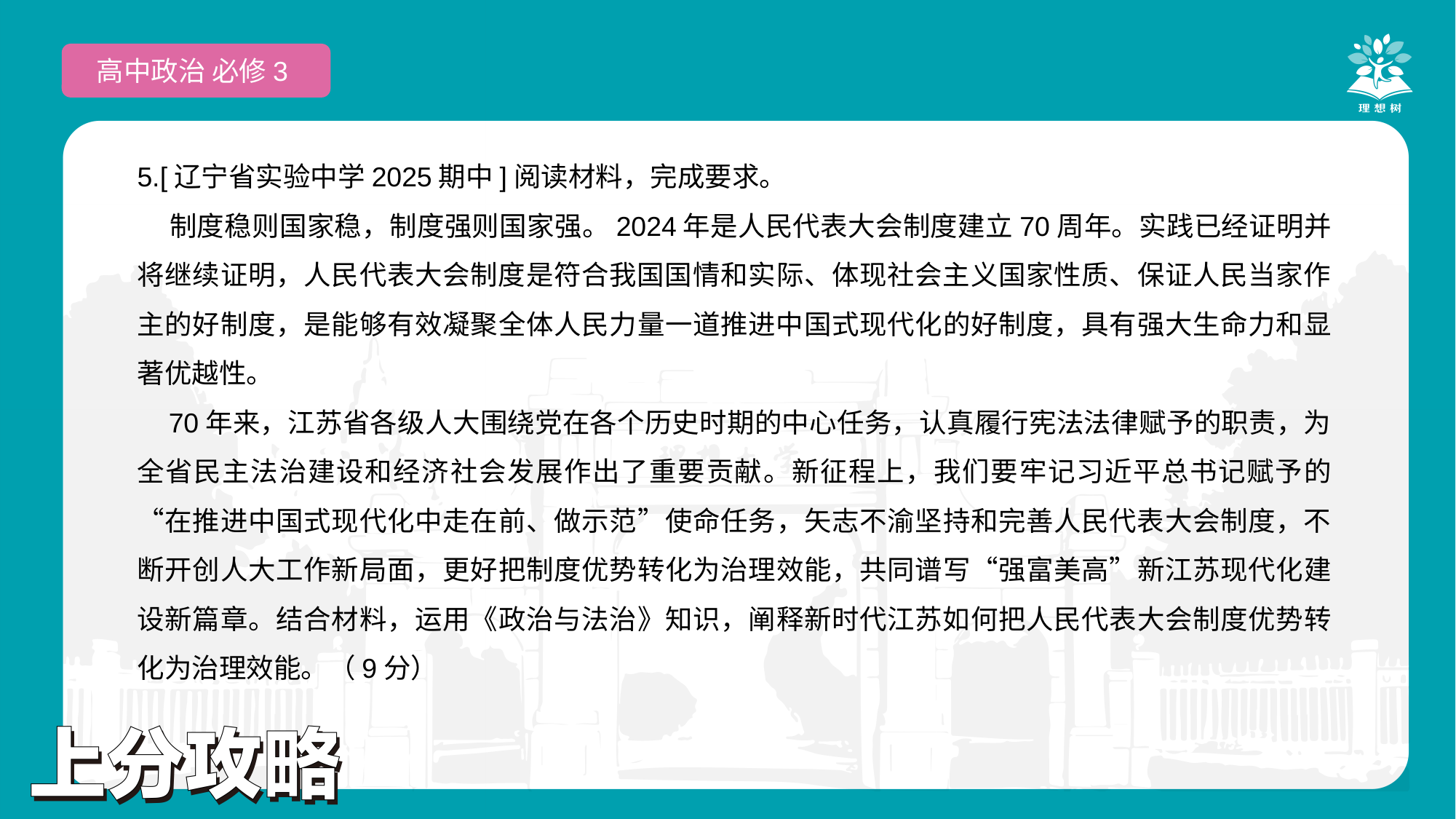

高中政治 必修3
5.[辽宁省实验中学2025期中]阅读材料，完成要求。
    制度稳则国家稳，制度强则国家强。2024年是人民代表大会制度建立70周年。实践已经证明并将继续证明，人民代表大会制度是符合我国国情和实际、体现社会主义国家性质、保证人民当家作主的好制度，是能够有效凝聚全体人民力量一道推进中国式现代化的好制度，具有强大生命力和显著优越性。
    70年来，江苏省各级人大围绕党在各个历史时期的中心任务，认真履行宪法法律赋予的职责，为全省民主法治建设和经济社会发展作出了重要贡献。新征程上，我们要牢记习近平总书记赋予的“在推进中国式现代化中走在前、做示范”使命任务，矢志不渝坚持和完善人民代表大会制度，不断开创人大工作新局面，更好把制度优势转化为治理效能，共同谱写“强富美高”新江苏现代化建设新篇章。结合材料，运用《政治与法治》知识，阐释新时代江苏如何把人民代表大会制度优势转化为治理效能。（9分）